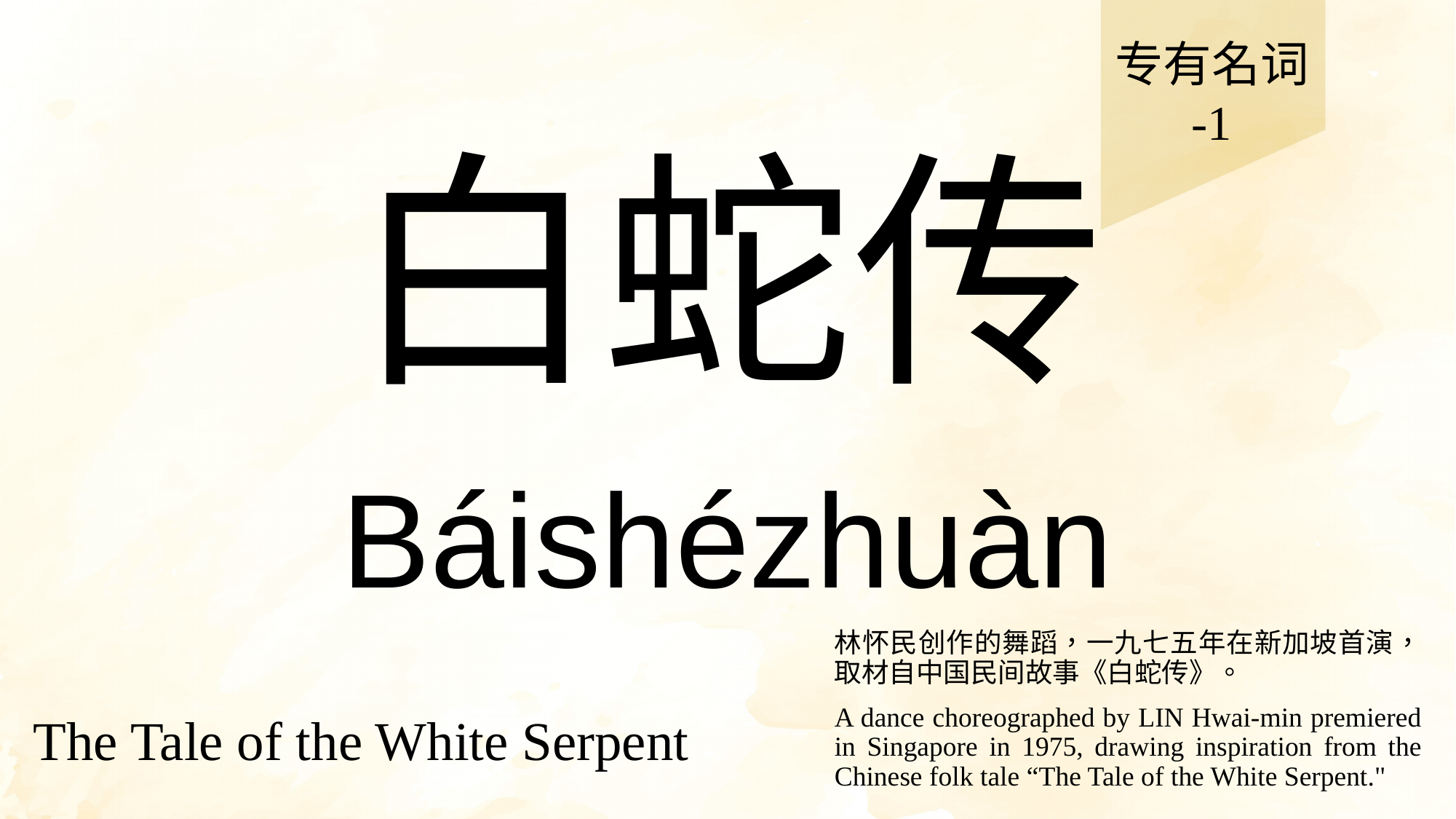

专有名词
-1
# 白蛇传
Báishézhuàn
林怀民创作的舞蹈，一九七五年在新加坡首演，取材自中国民间故事《白蛇传》。
A dance choreographed by LIN Hwai-min premiered in Singapore in 1975, drawing inspiration from the Chinese folk tale “The Tale of the White Serpent."
The Tale of the White Serpent